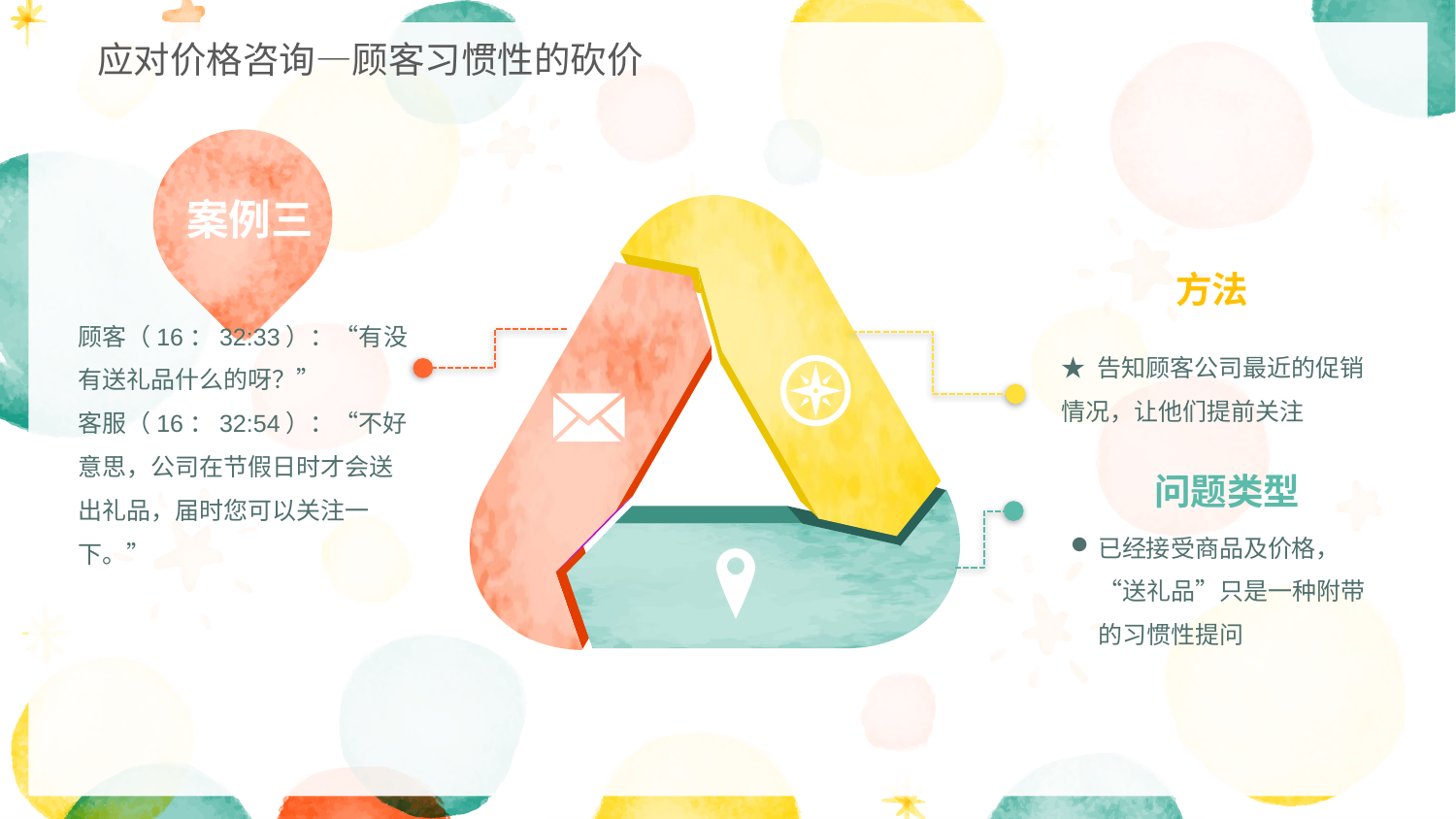

应对价格咨询—顾客习惯性的砍价

案例三

方法
★ 告知顾客公司最近的促销情况，让他们提前关注
问题类型
已经接受商品及价格，“送礼品”只是一种附带的习惯性提问
顾客（16：32:33）：“有没有送礼品什么的呀？”
客服（16：32:54）：“不好意思，公司在节假日时才会送出礼品，届时您可以关注一下。”